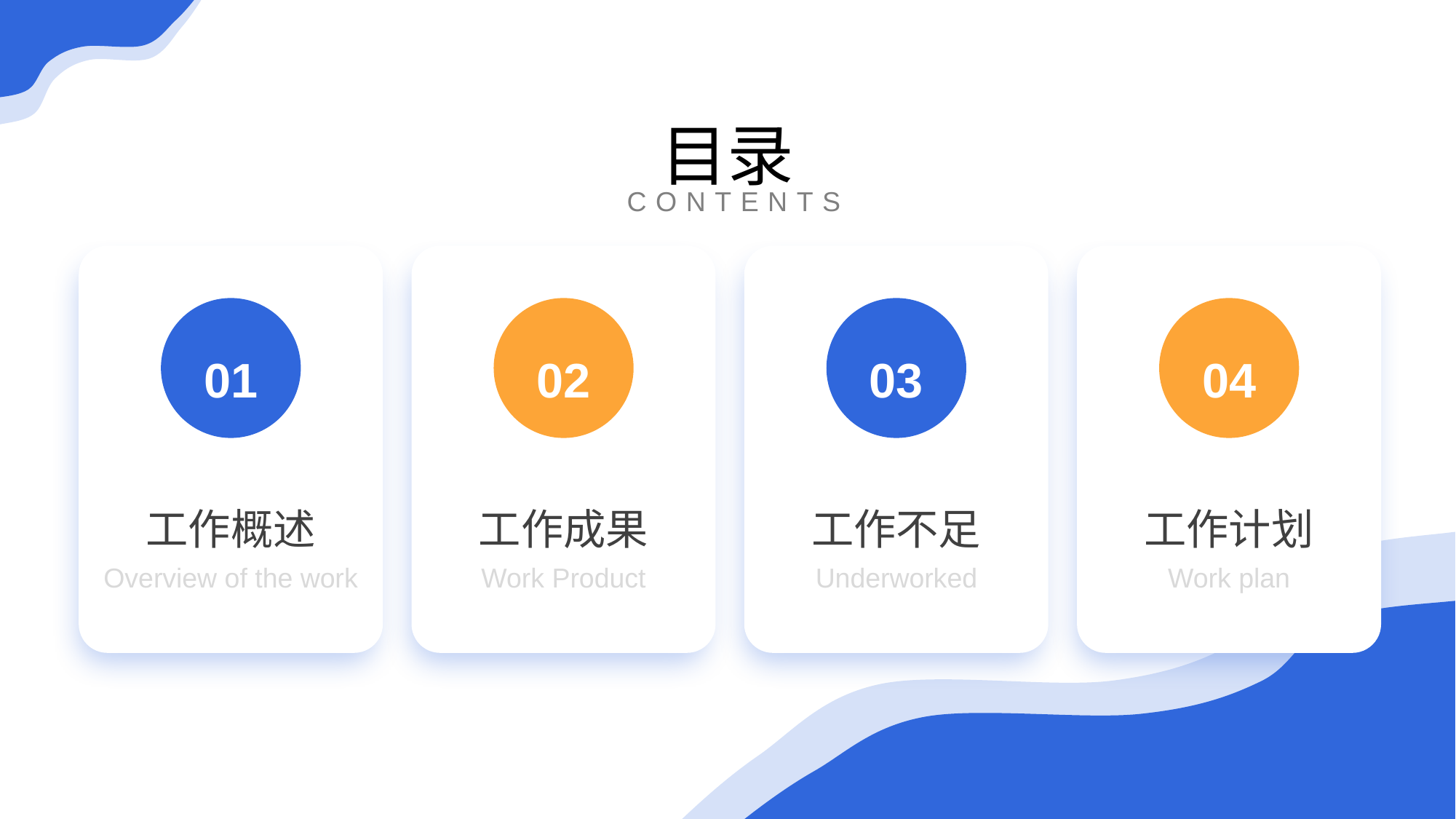

# 目录
CONTENTS

01
工作概述
Overview of the work

02
工作成果
Work Product

03
工作不足
Underworked

04
工作计划
Work plan